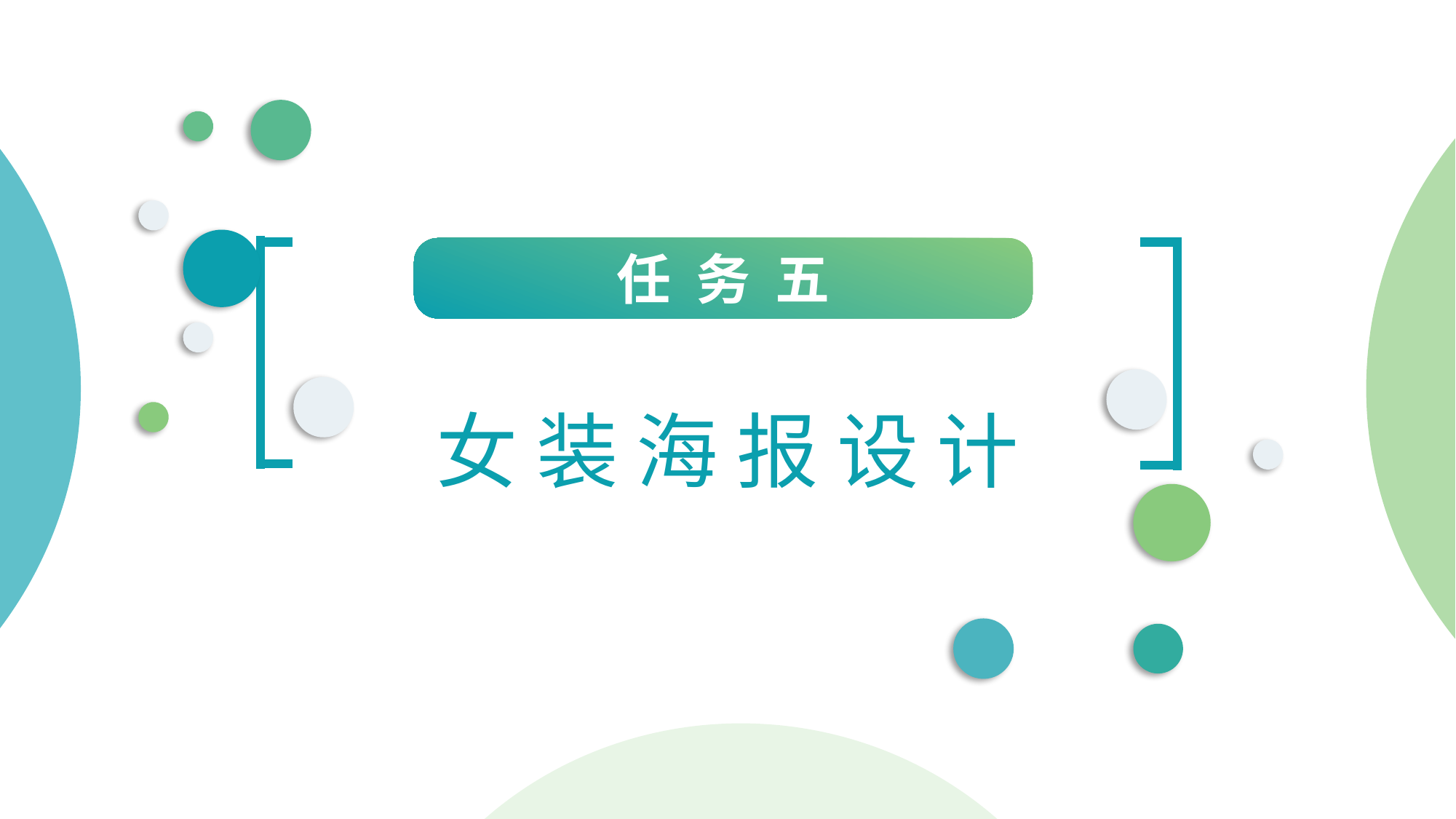

任  务  五

女 装 海 报 设 计